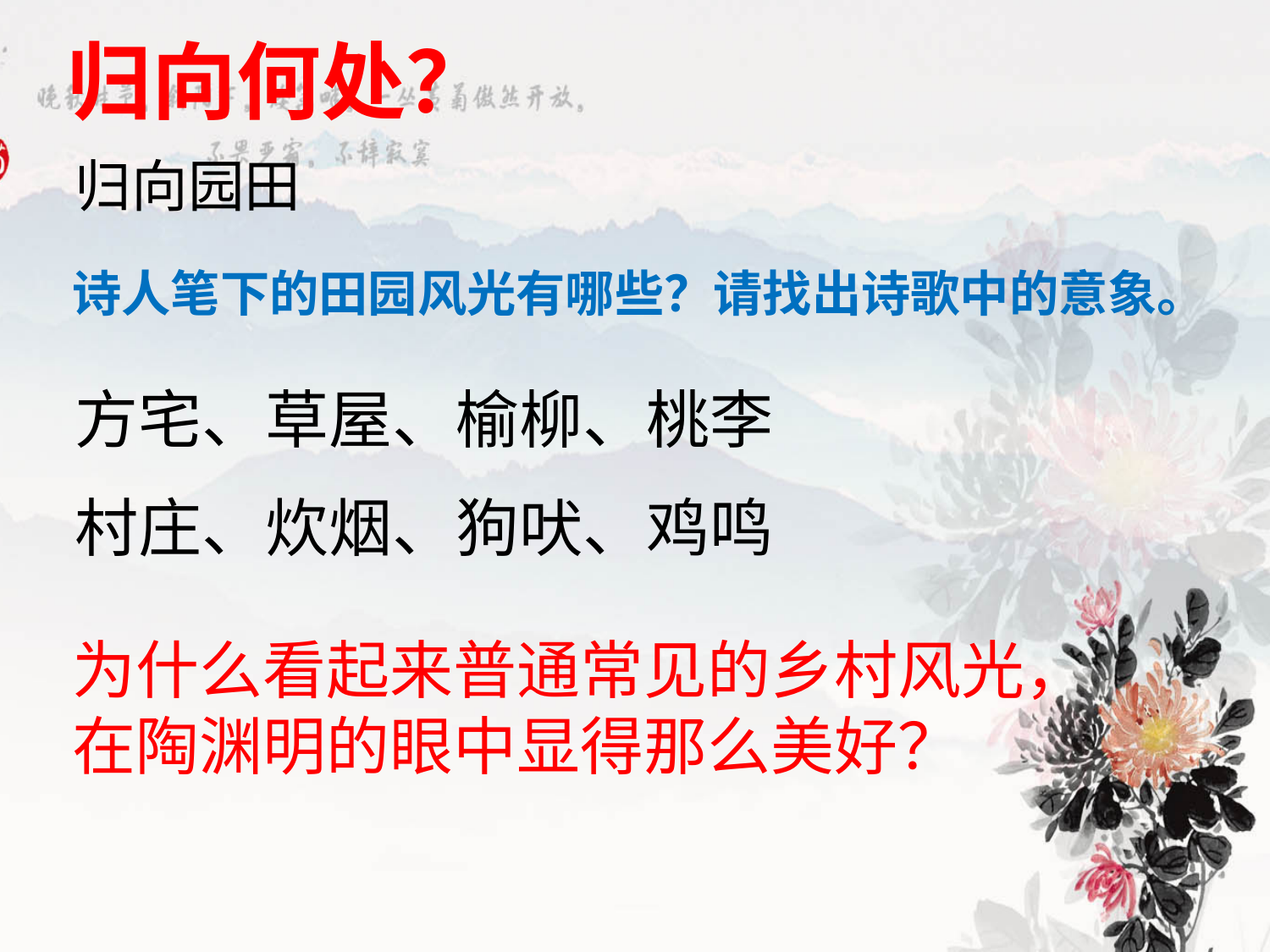

# 归向何处？
归向园田
诗人笔下的田园风光有哪些？请找出诗歌中的意象。
方宅、草屋、榆柳、桃李
村庄、炊烟、狗吠、鸡鸣
为什么看起来普通常见的乡村风光，在陶渊明的眼中显得那么美好？